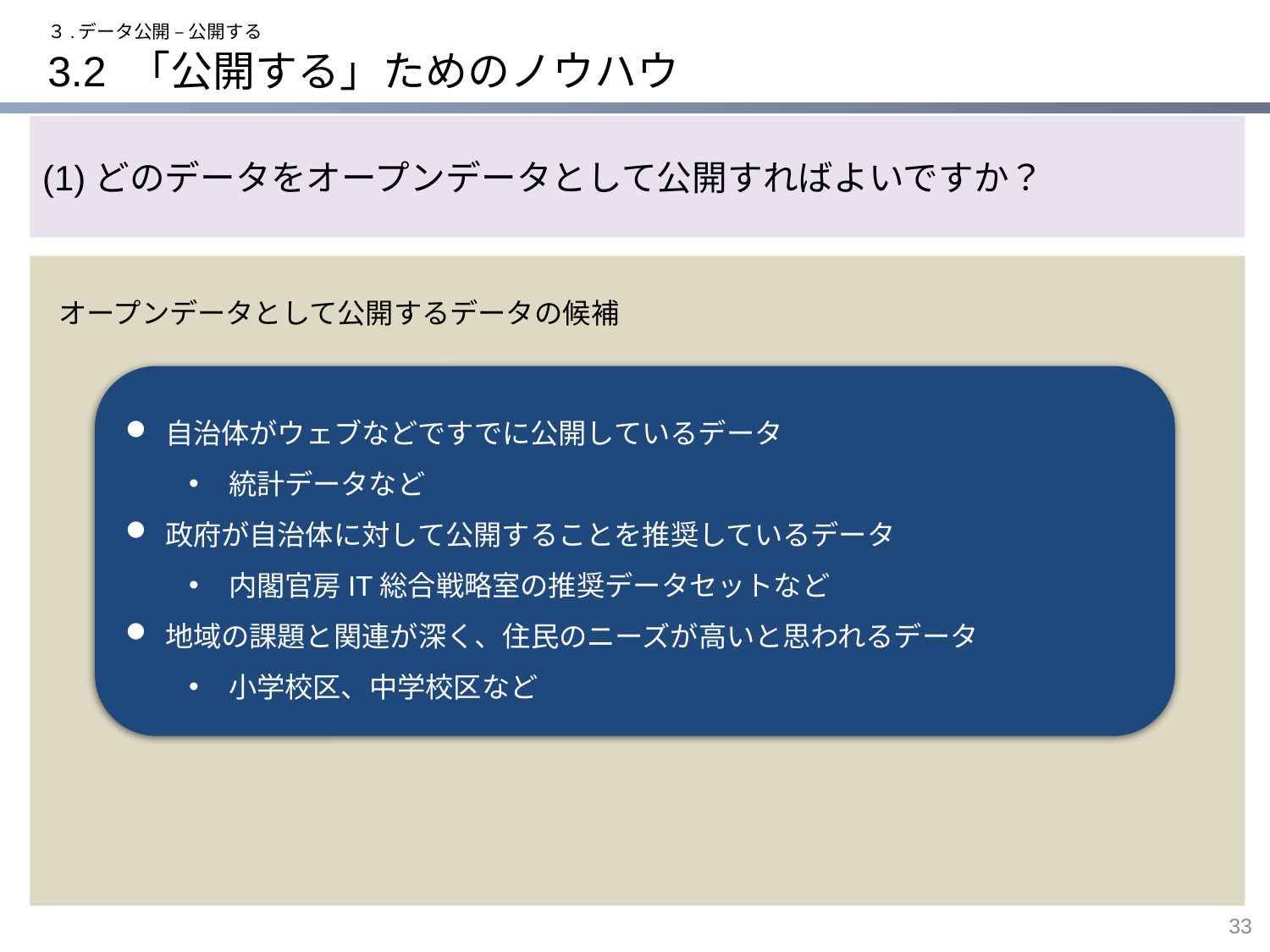

３.データ公開 – 公開する
# 3.2 「公開する」ためのノウハウ
(1)どのデータをオープンデータとして公開すればよいですか？

オープンデータとして公開するデータの候補
自治体がウェブなどですでに公開しているデータ
統計データなど
政府が自治体に対して公開することを推奨しているデータ
内閣官房IT総合戦略室の推奨データセットなど
地域の課題と関連が深く、住民のニーズが高いと思われるデータ
小学校区、中学校区など
33